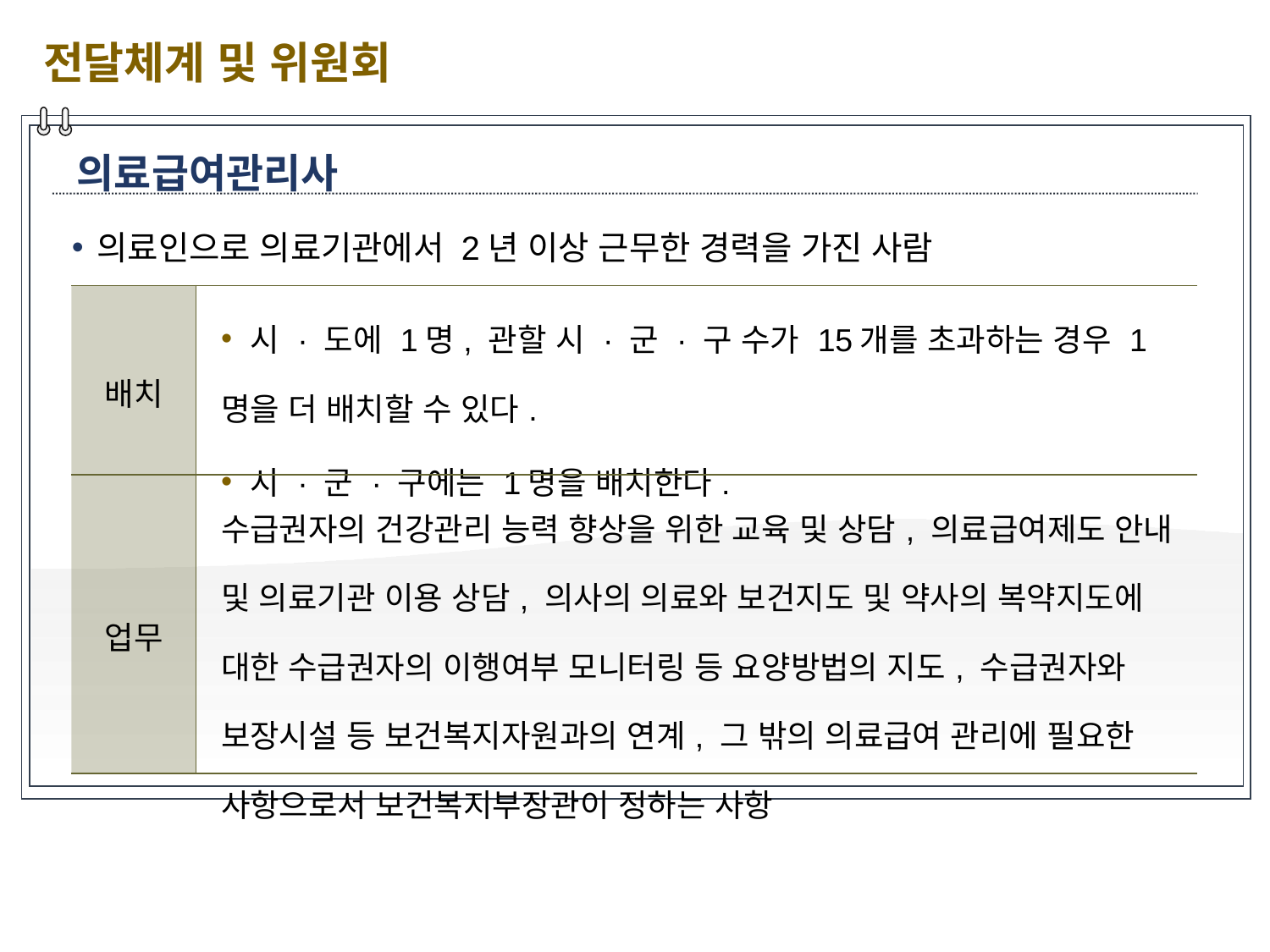

전달체계 및 위원회

의료급여관리사

의료인으로 의료기관에서 2년 이상 근무한 경력을 가진 사람
| 배치 | 시 · 도에 1명, 관할 시 · 군 · 구 수가 15개를 초과하는 경우 1명을 더 배치할 수 있다. 시 · 군 · 구에는 1명을 배치한다. |
| --- | --- |
| 업무 | 수급권자의 건강관리 능력 향상을 위한 교육 및 상담, 의료급여제도 안내 및 의료기관 이용 상담, 의사의 의료와 보건지도 및 약사의 복약지도에 대한 수급권자의 이행여부 모니터링 등 요양방법의 지도, 수급권자와 보장시설 등 보건복지자원과의 연계, 그 밖의 의료급여 관리에 필요한 사항으로서 보건복지부장관이 정하는 사항 |